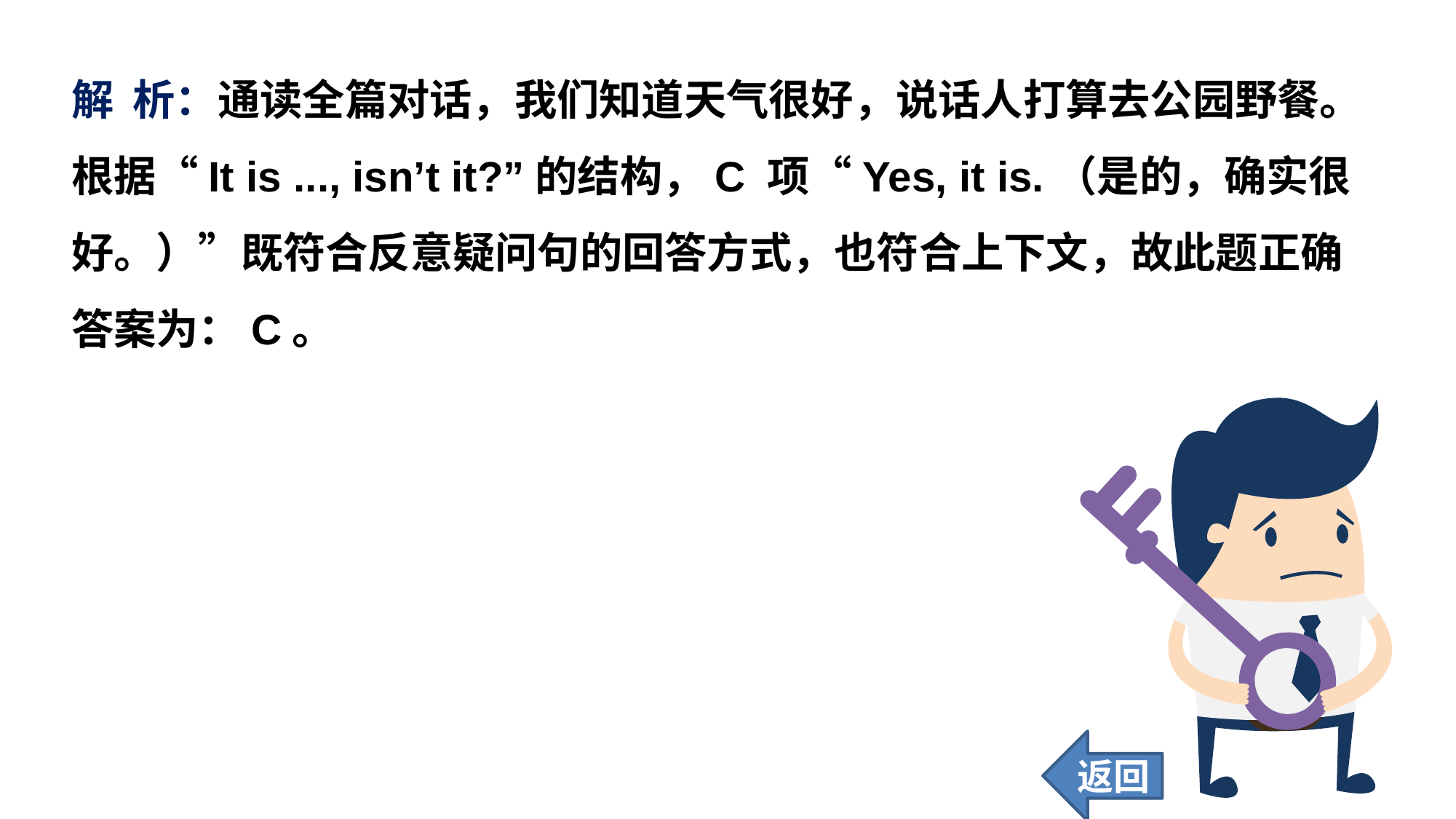

解  析：通读全篇对话，我们知道天气很好，说话人打算去公园野餐。根据“It is ..., isn’t it?”的结构，C 项“Yes, it is.（是的，确实很好。）”既符合反意疑问句的回答方式，也符合上下文，故此题正确答案为：C。

返回
75